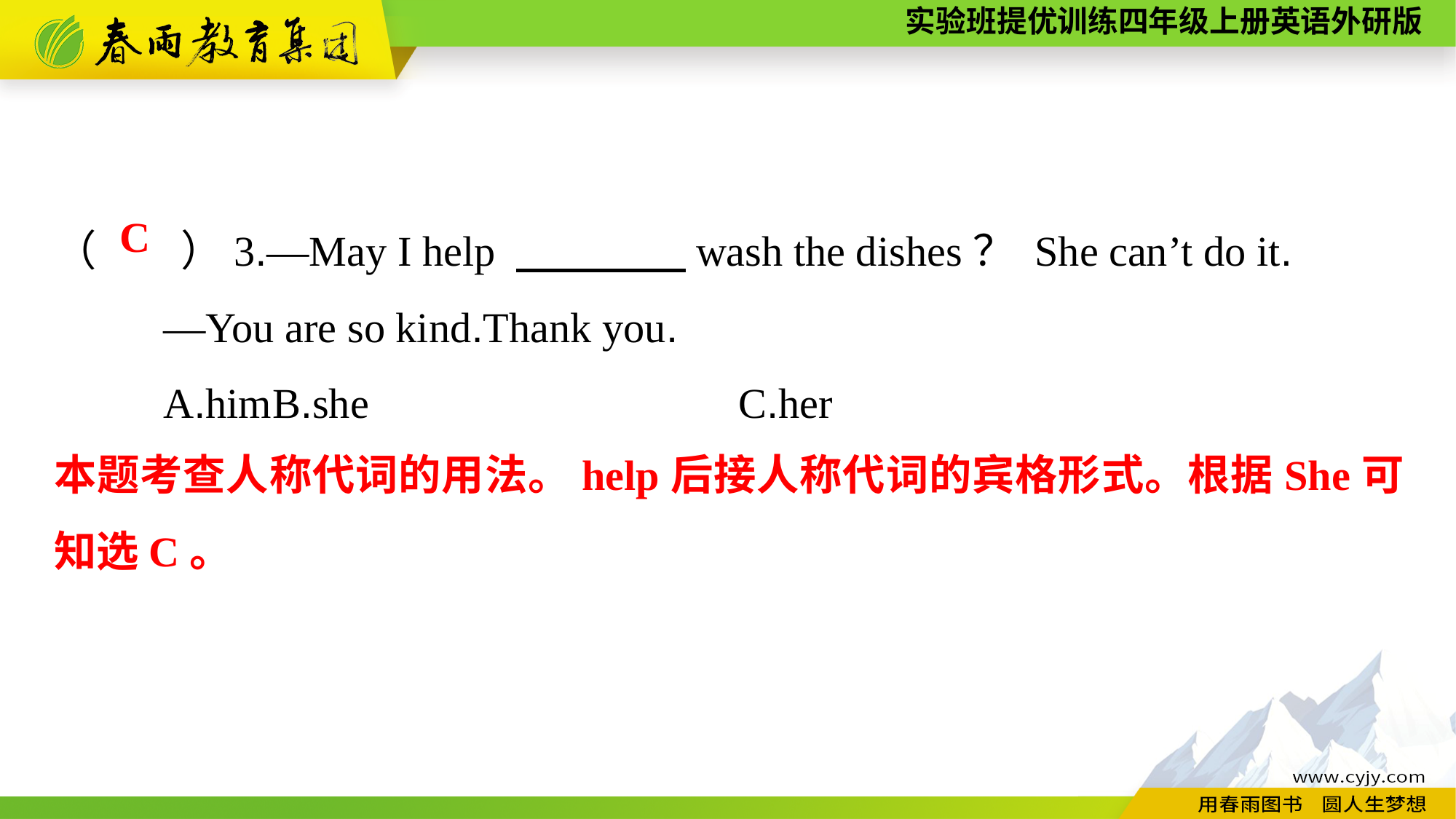

（　　）3.—May I help 　　　　wash the dishes？ She can’t do it.
	—You are so kind.Thank you.
	A.him	B.she                                   C.her
C
本题考查人称代词的用法。help后接人称代词的宾格形式。根据She可知选C。